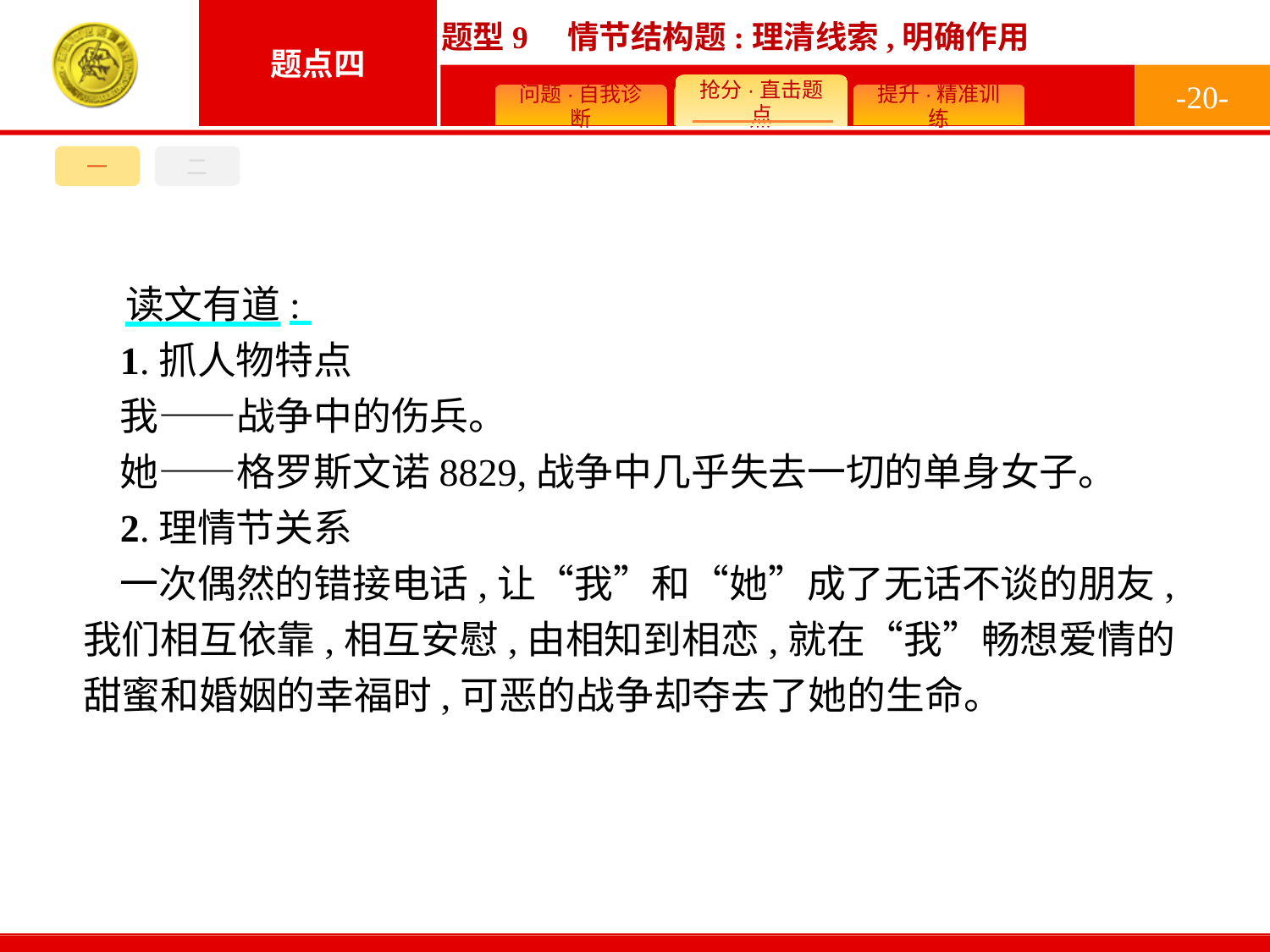

-20-
一
二
读文有道:
1.抓人物特点
我——战争中的伤兵。
她——格罗斯文诺8829,战争中几乎失去一切的单身女子。
2.理情节关系
一次偶然的错接电话,让“我”和“她”成了无话不谈的朋友,我们相互依靠,相互安慰,由相知到相恋,就在“我”畅想爱情的甜蜜和婚姻的幸福时,可恶的战争却夺去了她的生命。